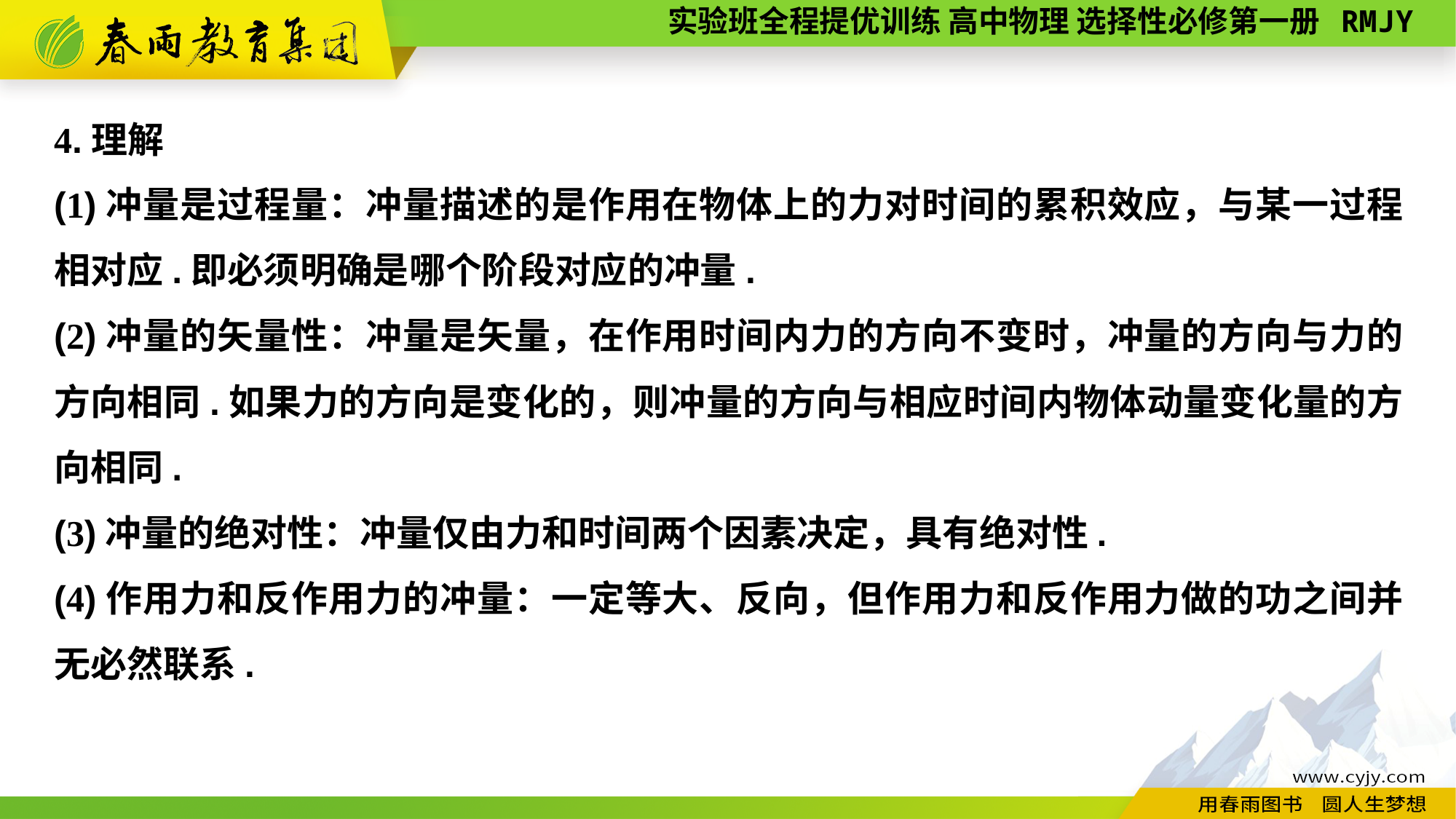

4.理解
(1)冲量是过程量：冲量描述的是作用在物体上的力对时间的累积效应，与某一过程相对应.即必须明确是哪个阶段对应的冲量.
(2)冲量的矢量性：冲量是矢量，在作用时间内力的方向不变时，冲量的方向与力的方向相同.如果力的方向是变化的，则冲量的方向与相应时间内物体动量变化量的方向相同.
(3)冲量的绝对性：冲量仅由力和时间两个因素决定，具有绝对性.
(4)作用力和反作用力的冲量：一定等大、反向，但作用力和反作用力做的功之间并无必然联系.